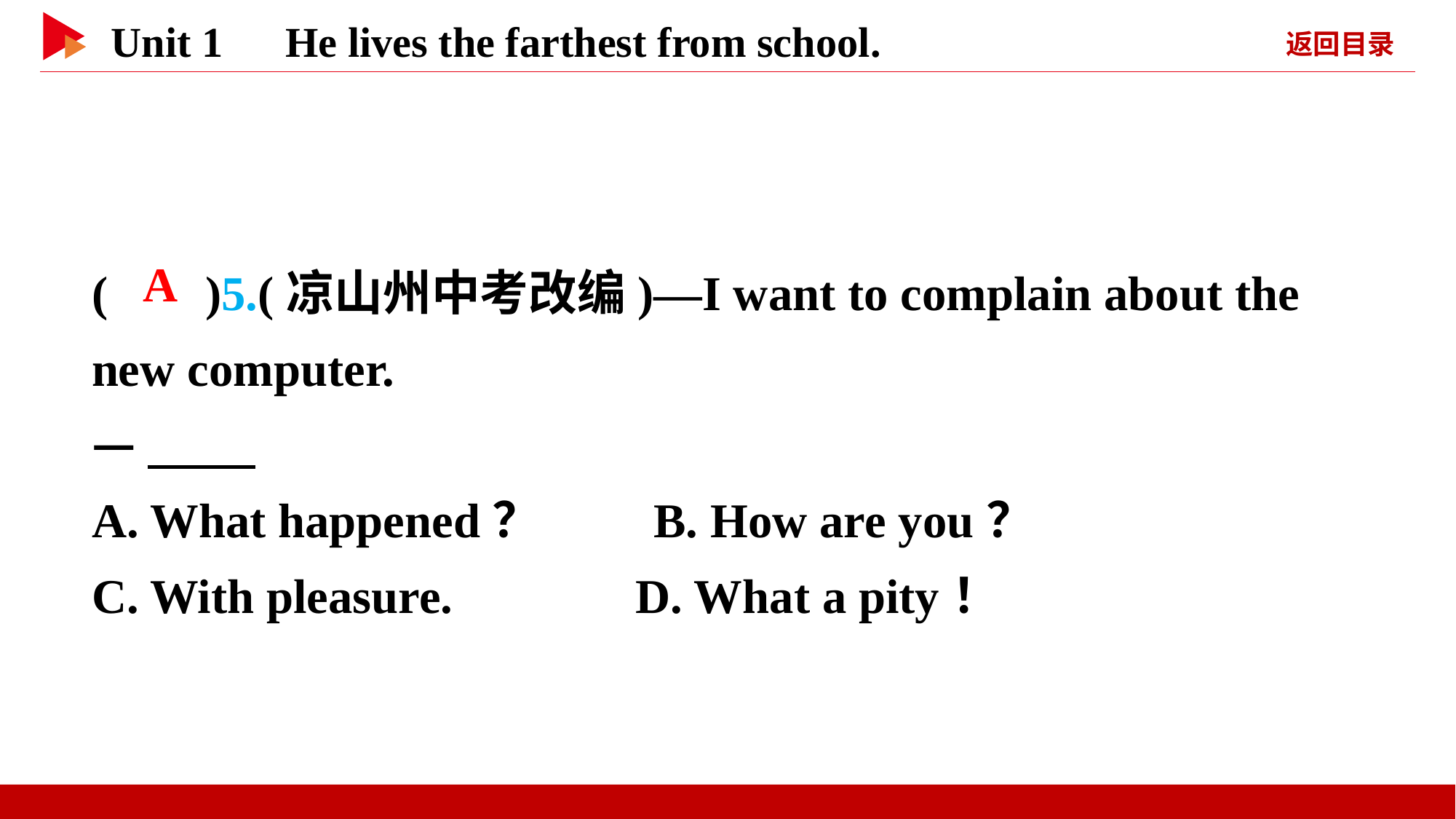

(        )5.(凉山州中考改编)—I want to complain about the new computer.
—
A. What happened？         B. How are you？
C. With pleasure.               D. What a pity！
   A